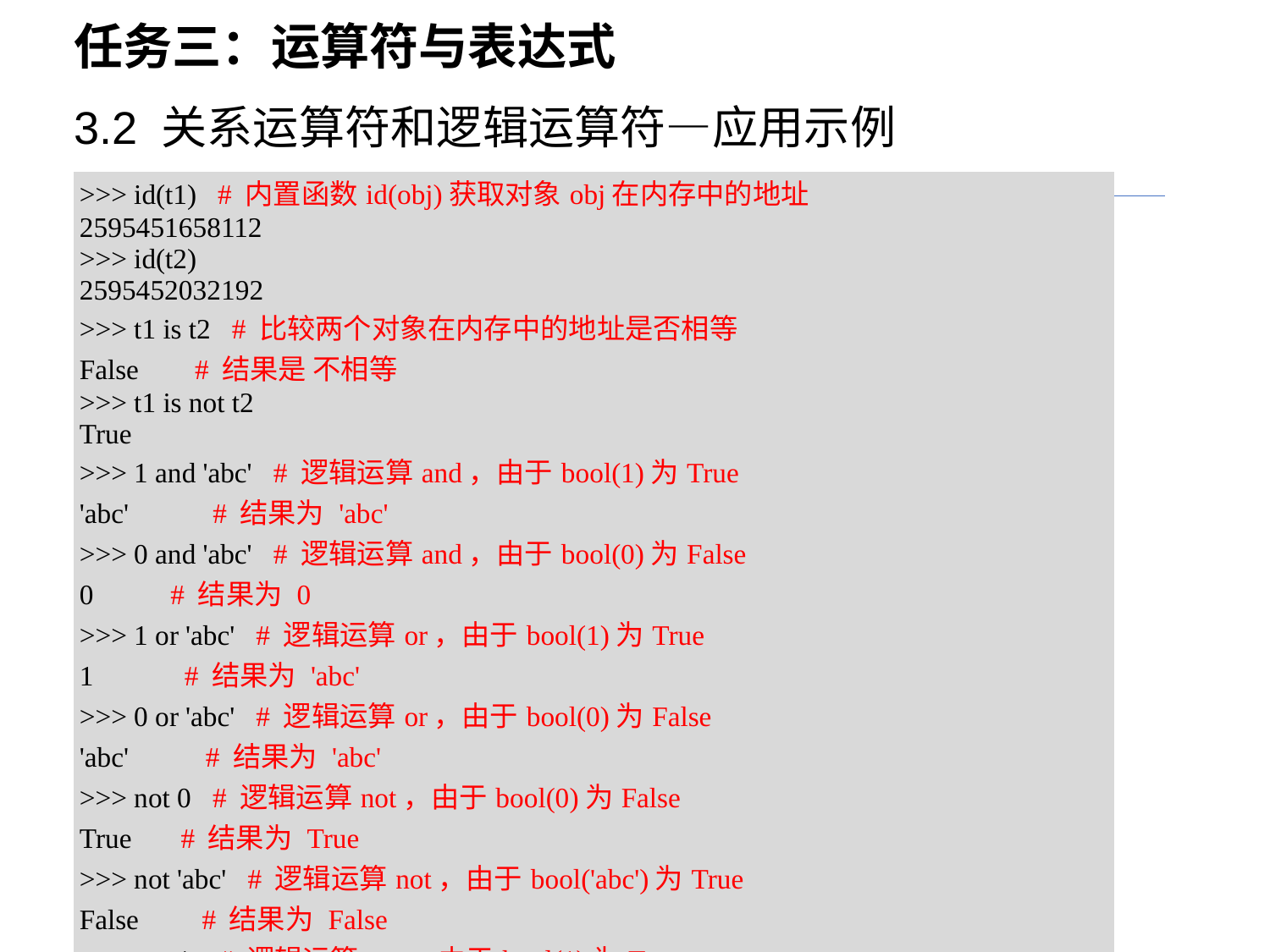

任务三：运算符与表达式
3.2 关系运算符和逻辑运算符—应用示例
| >>> id(t1) # 内置函数id(obj)获取对象obj在内存中的地址 2595451658112 >>> id(t2) 2595452032192 >>> t1 is t2 # 比较两个对象在内存中的地址是否相等 False # 结果是 不相等 >>> t1 is not t2 True >>> 1 and 'abc' # 逻辑运算and，由于bool(1)为True 'abc' # 结果为 'abc' >>> 0 and 'abc' # 逻辑运算and，由于bool(0)为False 0 # 结果为 0 >>> 1 or 'abc' # 逻辑运算or，由于bool(1)为True 1 # 结果为 'abc' >>> 0 or 'abc' # 逻辑运算or，由于bool(0)为False 'abc' # 结果为 'abc' >>> not 0 # 逻辑运算not，由于bool(0)为False True # 结果为 True >>> not 'abc' # 逻辑运算not，由于bool('abc')为True False # 结果为 False >>> not 1 # 逻辑运算not，由于bool(1)为True False # 结果为 False |
| --- |